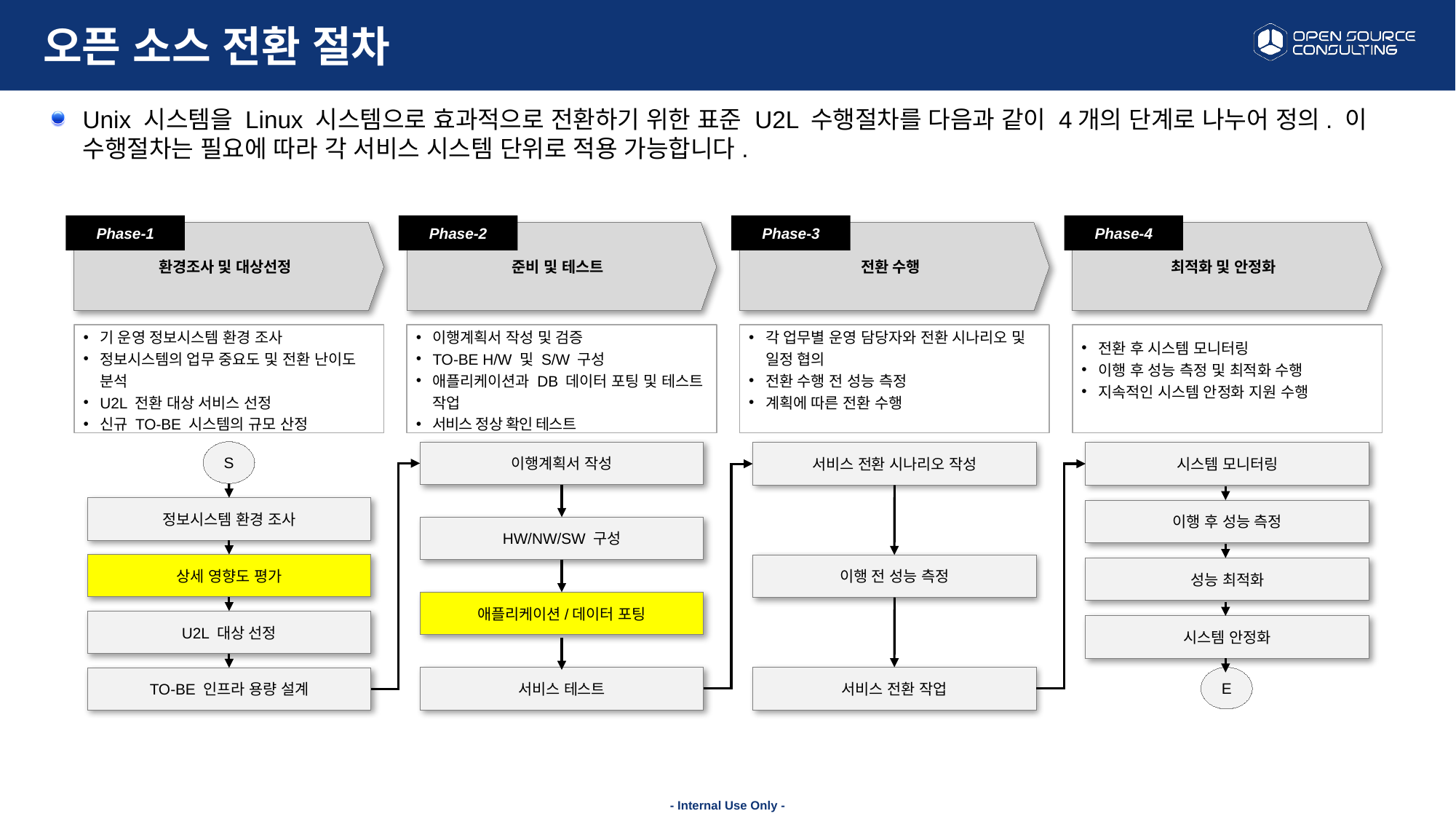

# 오픈 소스 전환 절차
Unix 시스템을 Linux 시스템으로 효과적으로 전환하기 위한 표준 U2L 수행절차를 다음과 같이 4개의 단계로 나누어 정의. 이 수행절차는 필요에 따라 각 서비스 시스템 단위로 적용 가능합니다.
Phase-1
Phase-2
Phase-3
Phase-4
환경조사 및 대상선정
준비 및 테스트
전환 수행
최적화 및 안정화
기 운영 정보시스템 환경 조사
정보시스템의 업무 중요도 및 전환 난이도 분석
U2L 전환 대상 서비스 선정
신규 TO-BE 시스템의 규모 산정
이행계획서 작성 및 검증
TO-BE H/W 및 S/W 구성
애플리케이션과 DB 데이터 포팅 및 테스트 작업
서비스 정상 확인 테스트
각 업무별 운영 담당자와 전환 시나리오 및 일정 협의
전환 수행 전 성능 측정
계획에 따른 전환 수행

전환 후 시스템 모니터링
이행 후 성능 측정 및 최적화 수행
지속적인 시스템 안정화 지원 수행

S
이행계획서 작성
시스템 모니터링
서비스 전환 시나리오 작성
정보시스템 환경 조사
이행 후 성능 측정
HW/NW/SW 구성
상세 영향도 평가
이행 전 성능 측정
성능 최적화
애플리케이션/데이터 포팅
U2L 대상 선정
시스템 안정화
E
서비스 테스트
서비스 전환 작업
TO-BE 인프라 용량 설계